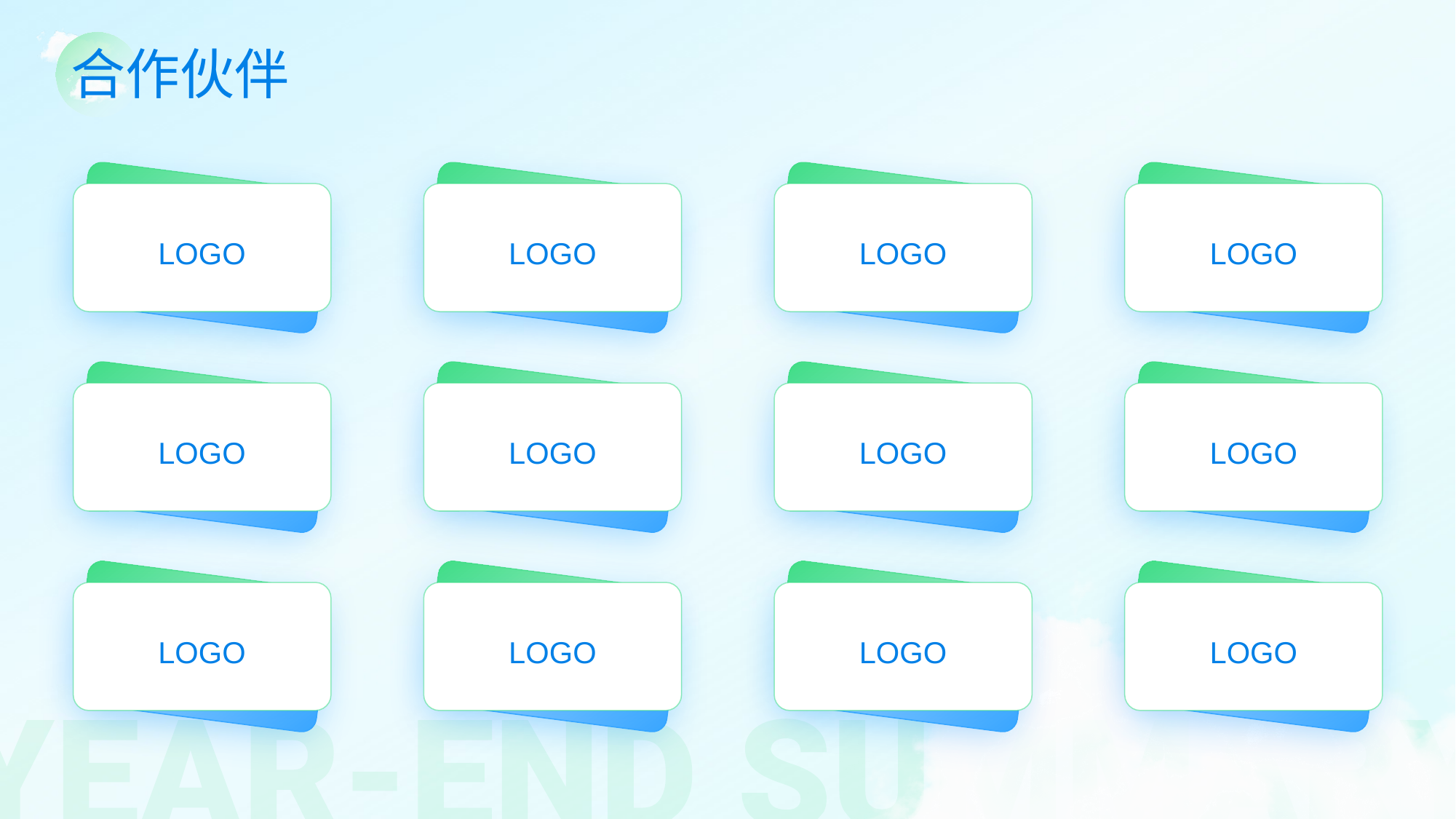

合作伙伴

LOGO
LOGO
LOGO
LOGO

LOGO
LOGO
LOGO
LOGO

LOGO
LOGO
LOGO
LOGO